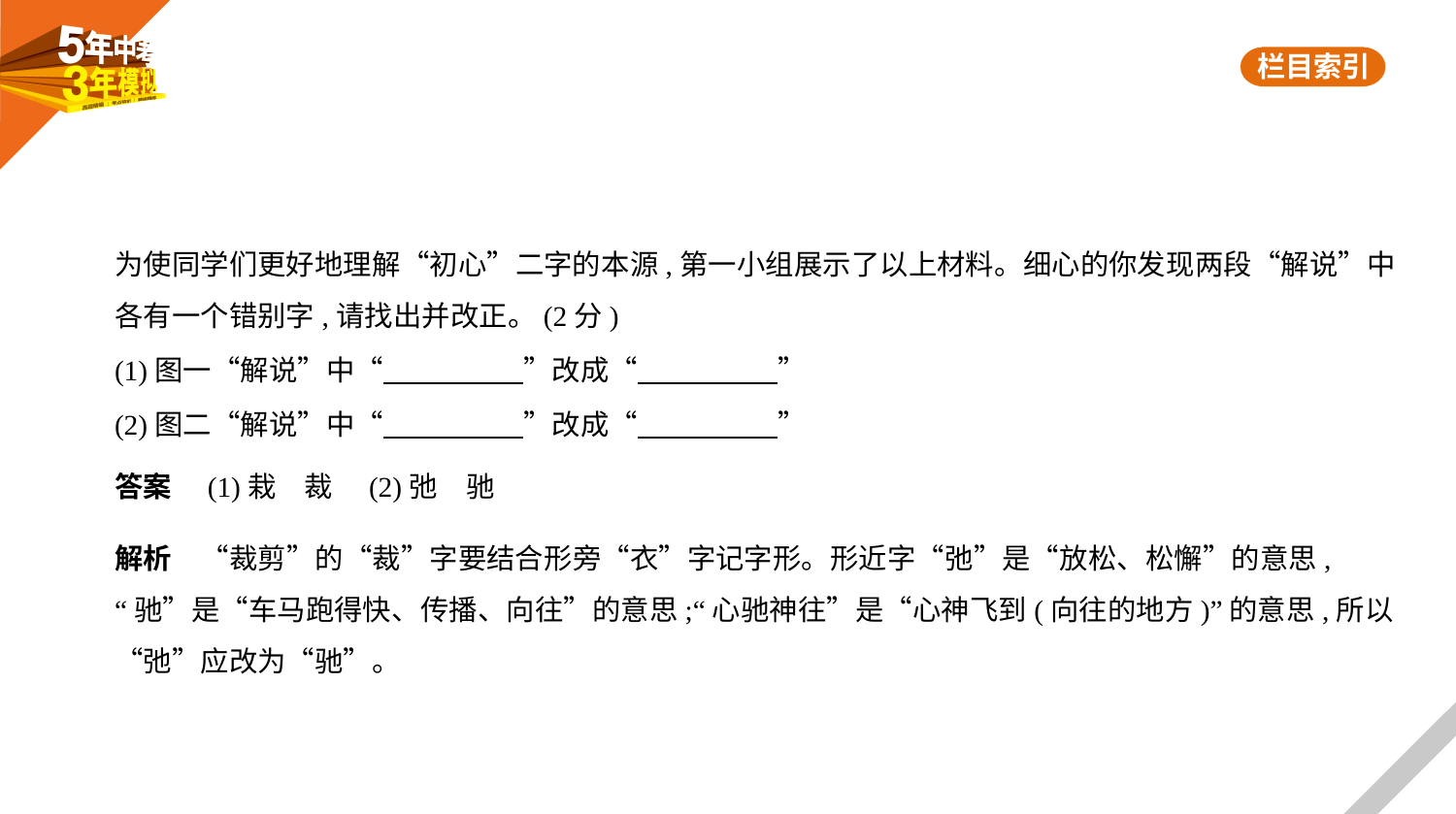

为使同学们更好地理解“初心”二字的本源,第一小组展示了以上材料。细心的你发现两段“解说”中
各有一个错别字,请找出并改正。(2分)
(1)图一“解说”中“　　　　    ”改成“　　　　    ”
(2)图二“解说”中“　　　　    ”改成“　　　　    ”
答案　(1)栽　裁　(2)弛　驰
解析　“裁剪”的“裁”字要结合形旁“衣”字记字形。形近字“弛”是“放松、松懈”的意思,
“驰”是“车马跑得快、传播、向往”的意思;“心驰神往”是“心神飞到(向往的地方)”的意思,所以
“弛”应改为“驰”。